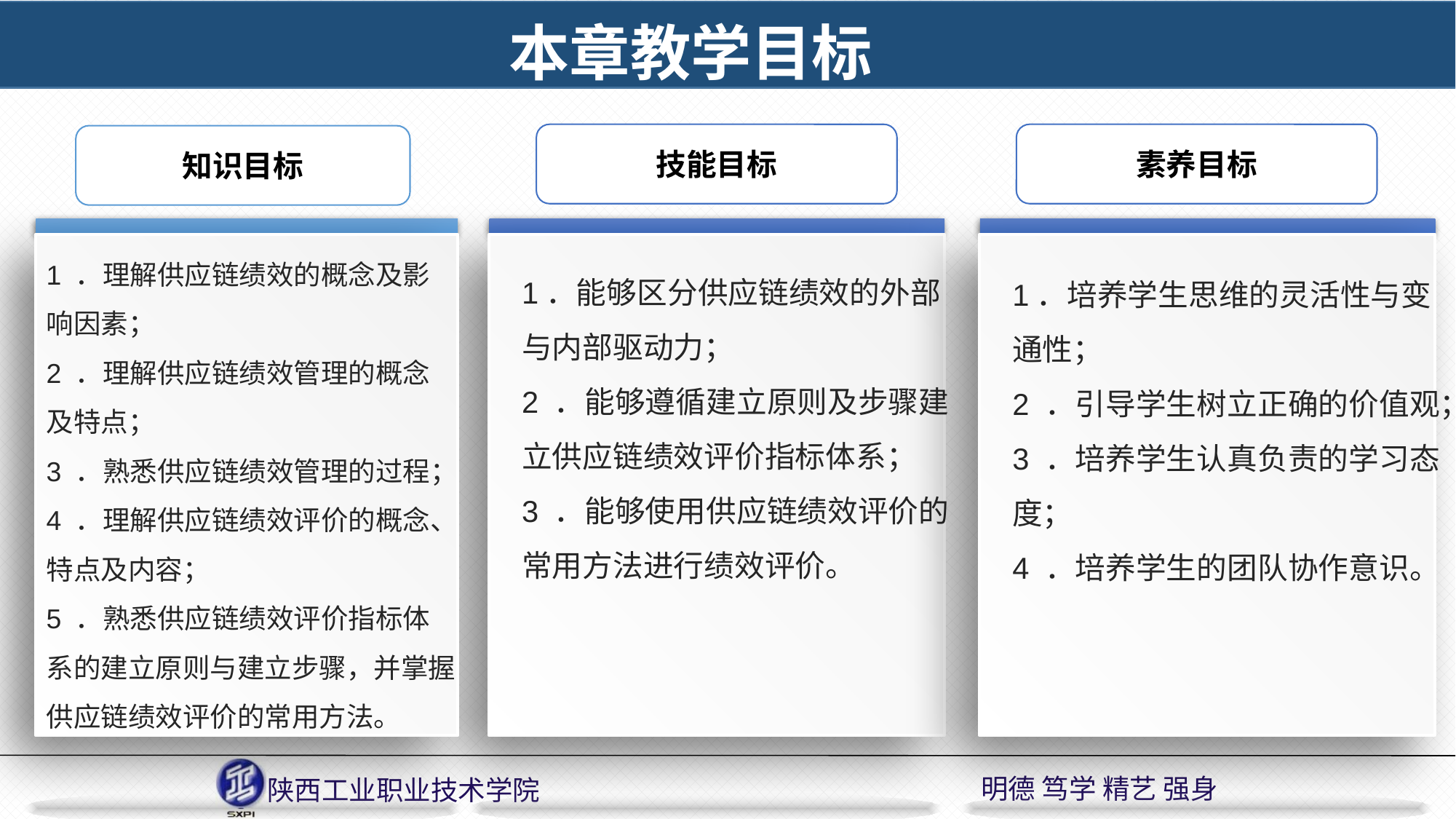

本章教学目标
技能目标

1．能够区分供应链绩效的外部与内部驱动力；
2 ．能够遵循建立原则及步骤建立供应链绩效评价指标体系；
3 ．能够使用供应链绩效评价的常用方法进行绩效评价。

素养目标

1．培养学生思维的灵活性与变通性；
2 ．引导学生树立正确的价值观；
3 ．培养学生认真负责的学习态度；
4 ．培养学生的团队协作意识。

知识目标

1 ．理解供应链绩效的概念及影响因素；
2 ．理解供应链绩效管理的概念及特点；
3 ．熟悉供应链绩效管理的过程；
4 ．理解供应链绩效评价的概念、特点及内容；
5 ．熟悉供应链绩效评价指标体系的建立原则与建立步骤，并掌握供应链绩效评价的常用方法。